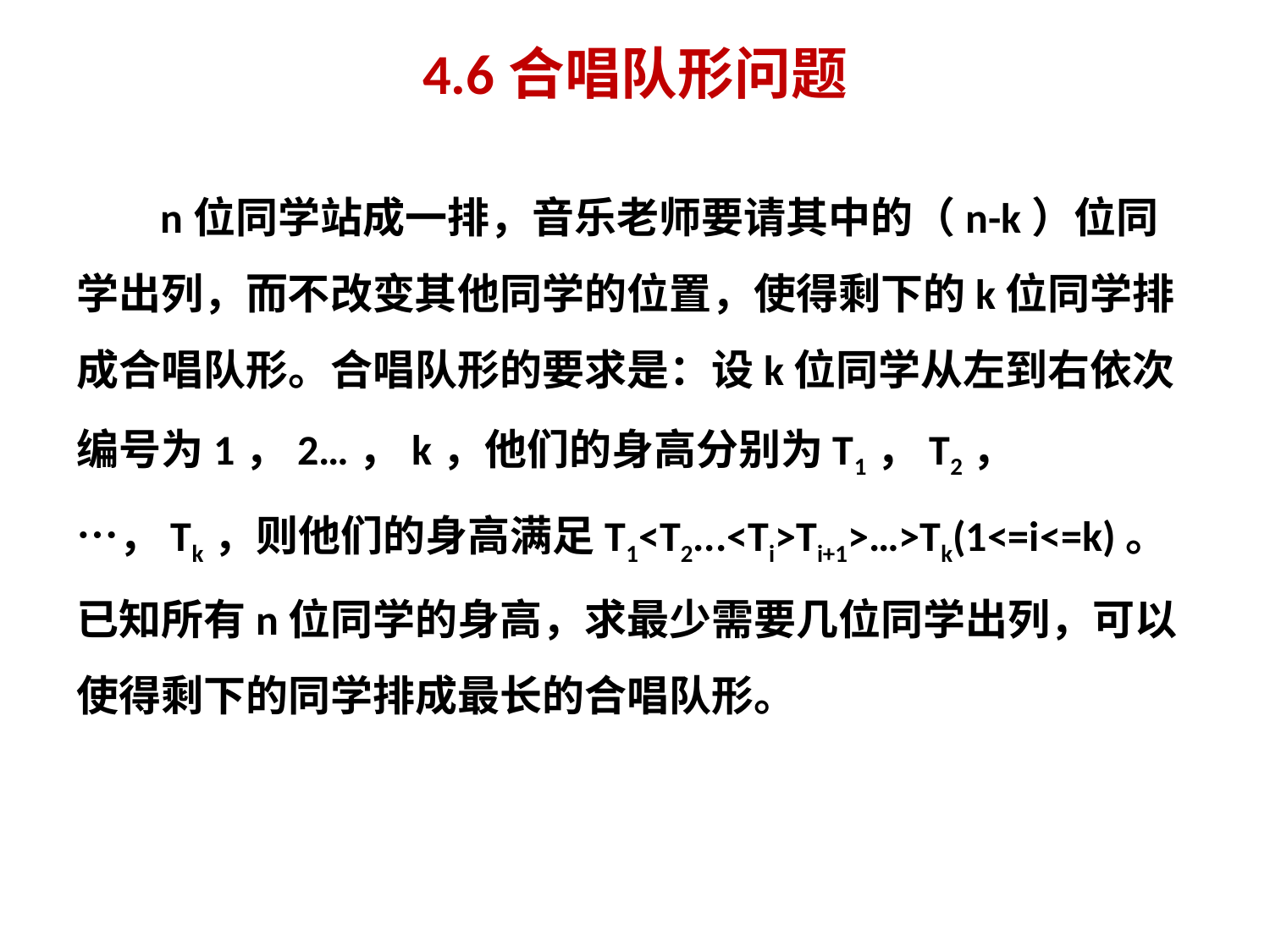

4.6合唱队形问题

n位同学站成一排，音乐老师要请其中的（n-k）位同学出列，而不改变其他同学的位置，使得剩下的k位同学排成合唱队形。合唱队形的要求是：设k位同学从左到右依次编号为1，2…，k，他们的身高分别为T1，T2，…，Tk，则他们的身高满足T1<T2...<Ti>Ti+1>…>Tk(1<=i<=k)。已知所有n位同学的身高，求最少需要几位同学出列，可以使得剩下的同学排成最长的合唱队形。